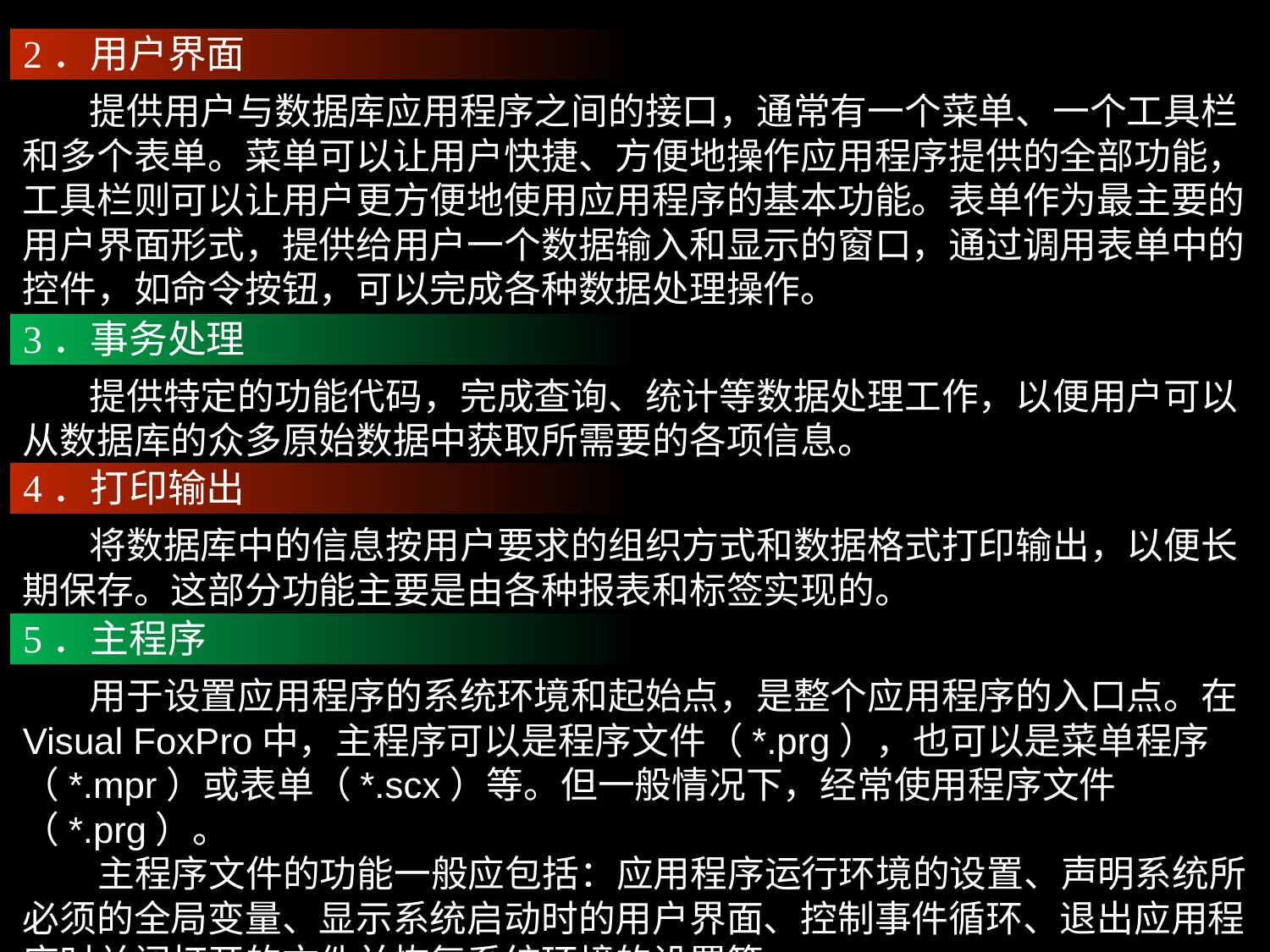

2．用户界面
       提供用户与数据库应用程序之间的接口，通常有一个菜单、一个工具栏和多个表单。菜单可以让用户快捷、方便地操作应用程序提供的全部功能，工具栏则可以让用户更方便地使用应用程序的基本功能。表单作为最主要的用户界面形式，提供给用户一个数据输入和显示的窗口，通过调用表单中的控件，如命令按钮，可以完成各种数据处理操作。
3．事务处理
       提供特定的功能代码，完成查询、统计等数据处理工作，以便用户可以从数据库的众多原始数据中获取所需要的各项信息。
4．打印输出
       将数据库中的信息按用户要求的组织方式和数据格式打印输出，以便长期保存。这部分功能主要是由各种报表和标签实现的。
5．主程序
       用于设置应用程序的系统环境和起始点，是整个应用程序的入口点。在Visual FoxPro中，主程序可以是程序文件（*.prg），也可以是菜单程序（*.mpr）或表单（*.scx）等。但一般情况下，经常使用程序文件（*.prg）。
        主程序文件的功能一般应包括：应用程序运行环境的设置、声明系统所必须的全局变量、显示系统启动时的用户界面、控制事件循环、退出应用程序时关闭打开的文件并恢复系统环境的设置等。